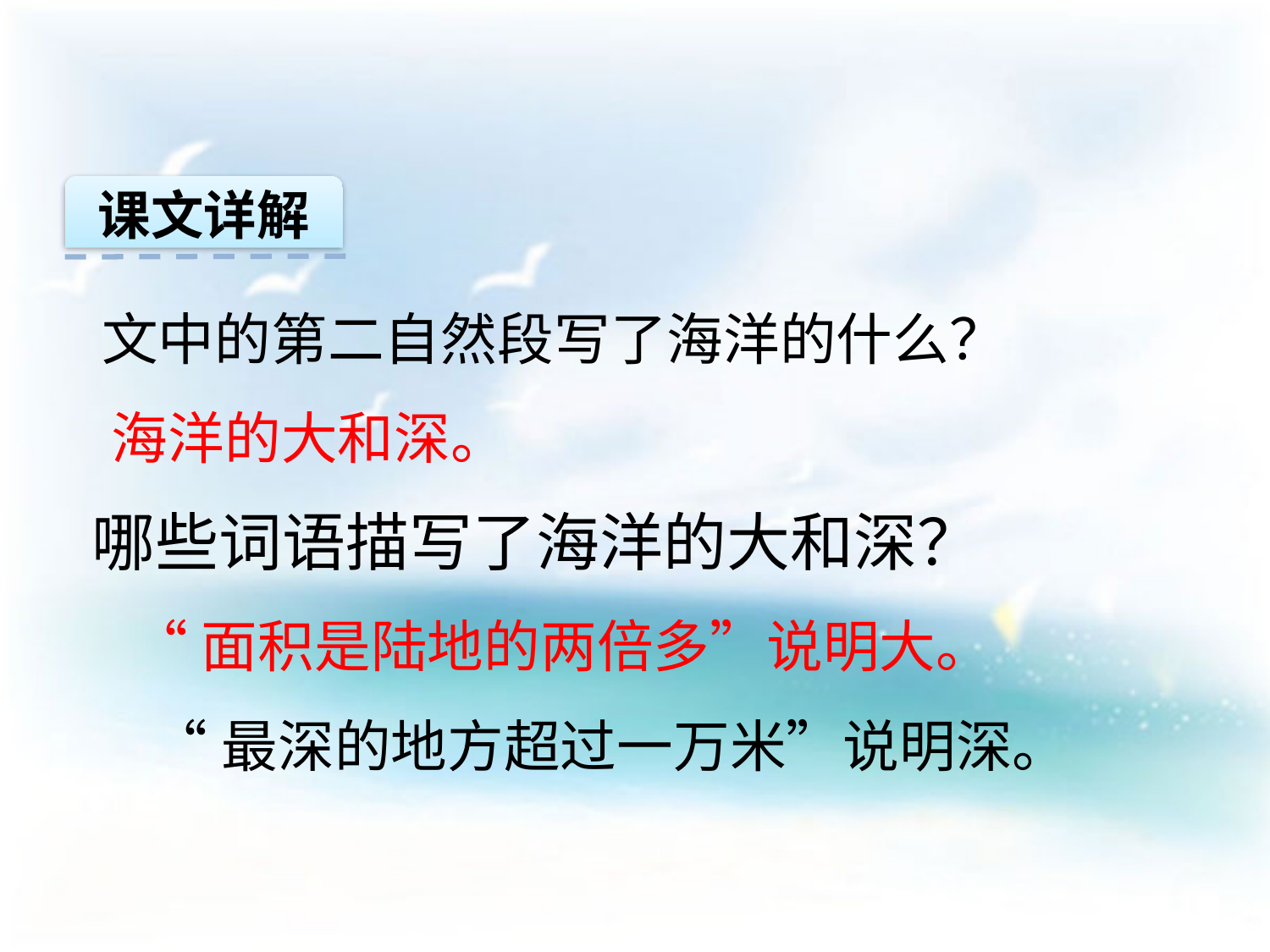

课文详解
文中的第二自然段写了海洋的什么？
海洋的大和深。
哪些词语描写了海洋的大和深？
“面积是陆地的两倍多”说明大。
“最深的地方超过一万米”说明深。